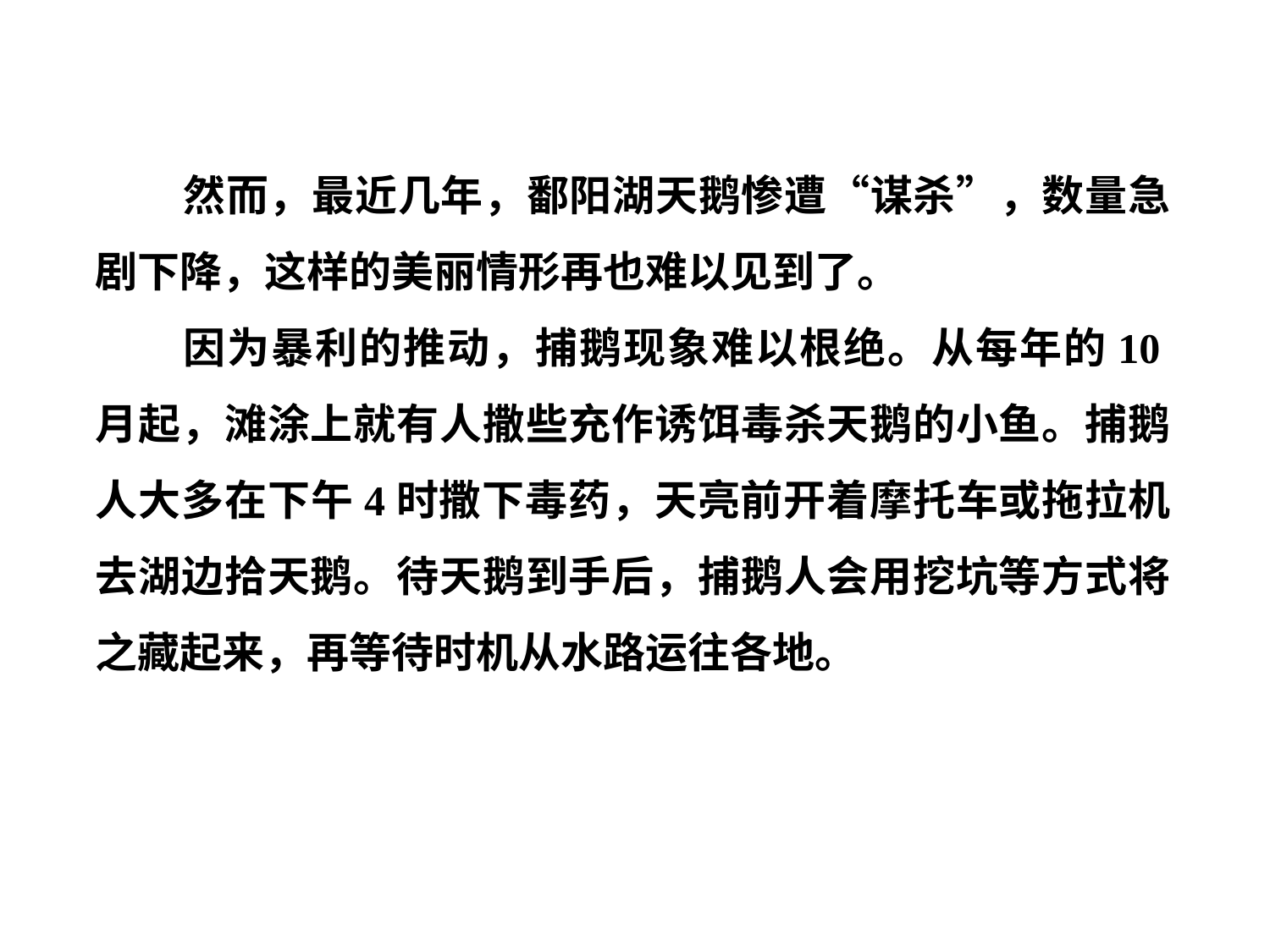

然而，最近几年，鄱阳湖天鹅惨遭“谋杀”，数量急剧下降，这样的美丽情形再也难以见到了。
因为暴利的推动，捕鹅现象难以根绝。从每年的10月起，滩涂上就有人撒些充作诱饵毒杀天鹅的小鱼。捕鹅人大多在下午4时撒下毒药，天亮前开着摩托车或拖拉机去湖边拾天鹅。待天鹅到手后，捕鹅人会用挖坑等方式将之藏起来，再等待时机从水路运往各地。